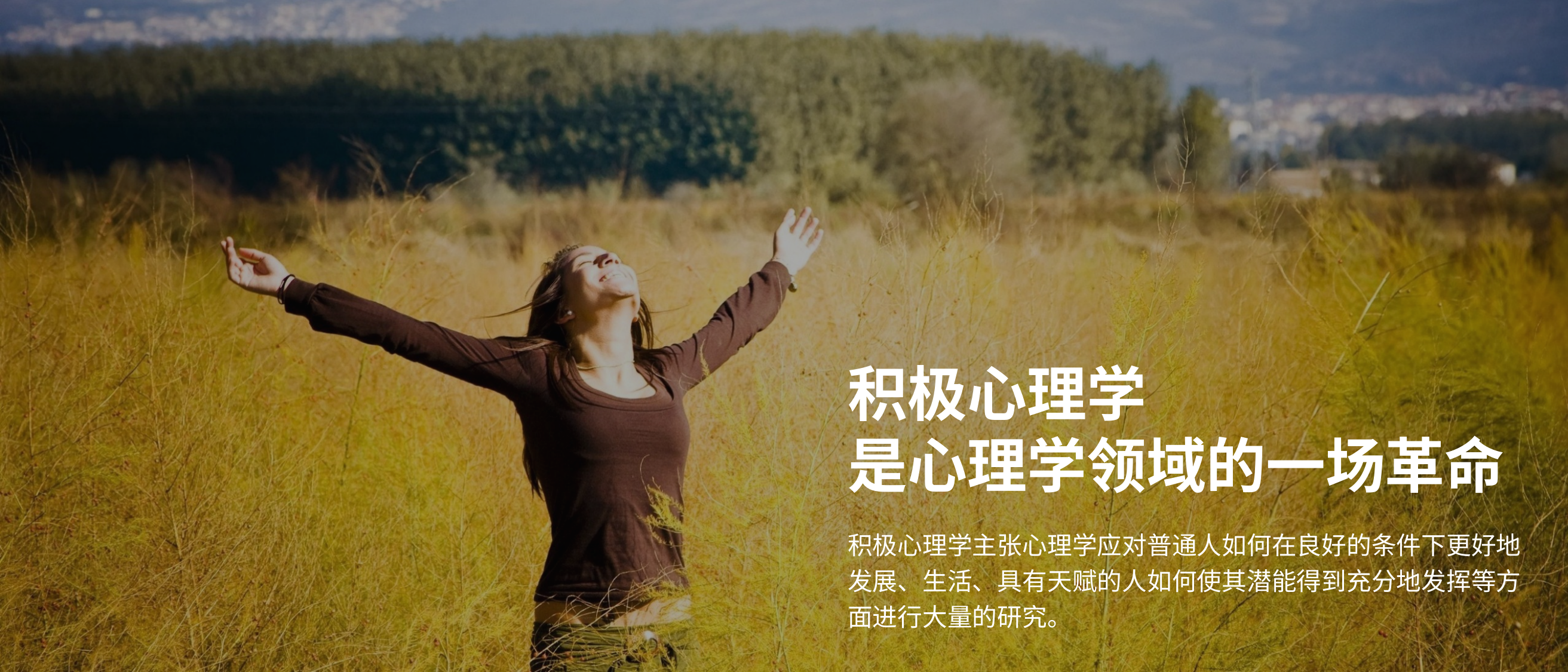

积极心理学
是心理学领域的一场革命
积极心理学主张心理学应对普通人如何在良好的条件下更好地发展、生活、具有天赋的人如何使其潜能得到充分地发挥等方面进行大量的研究。